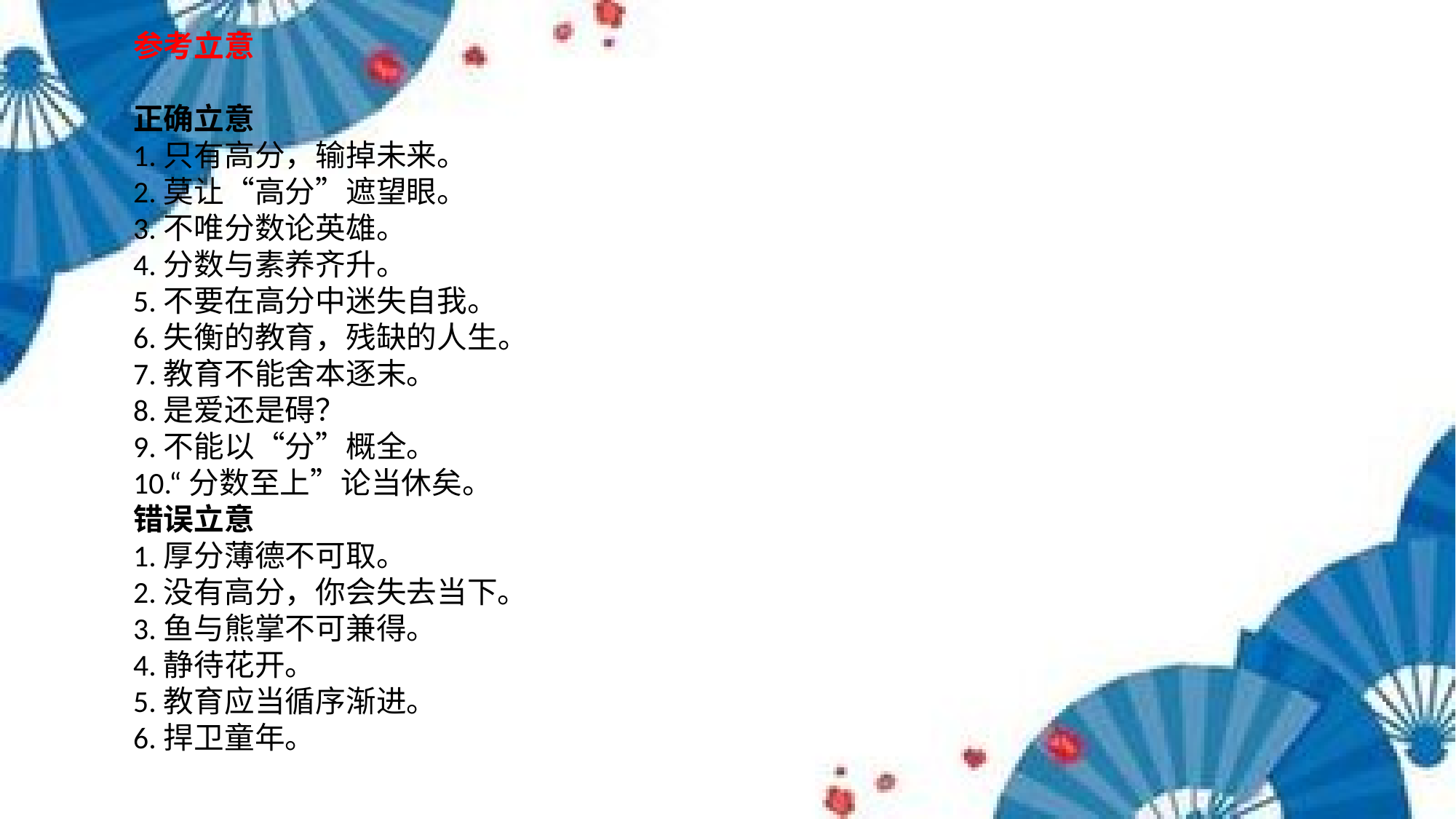

参考立意
正确立意
1.只有高分，输掉未来。
2.莫让“高分”遮望眼。
3.不唯分数论英雄。
4.分数与素养齐升。
5.不要在高分中迷失自我。
6.失衡的教育，残缺的人生。
7.教育不能舍本逐末。
8.是爱还是碍？
9.不能以“分”概全。
10.“分数至上”论当休矣。
错误立意
1.厚分薄德不可取。
2.没有高分，你会失去当下。
3.鱼与熊掌不可兼得。
4.静待花开。
5.教育应当循序渐进。
6.捍卫童年。